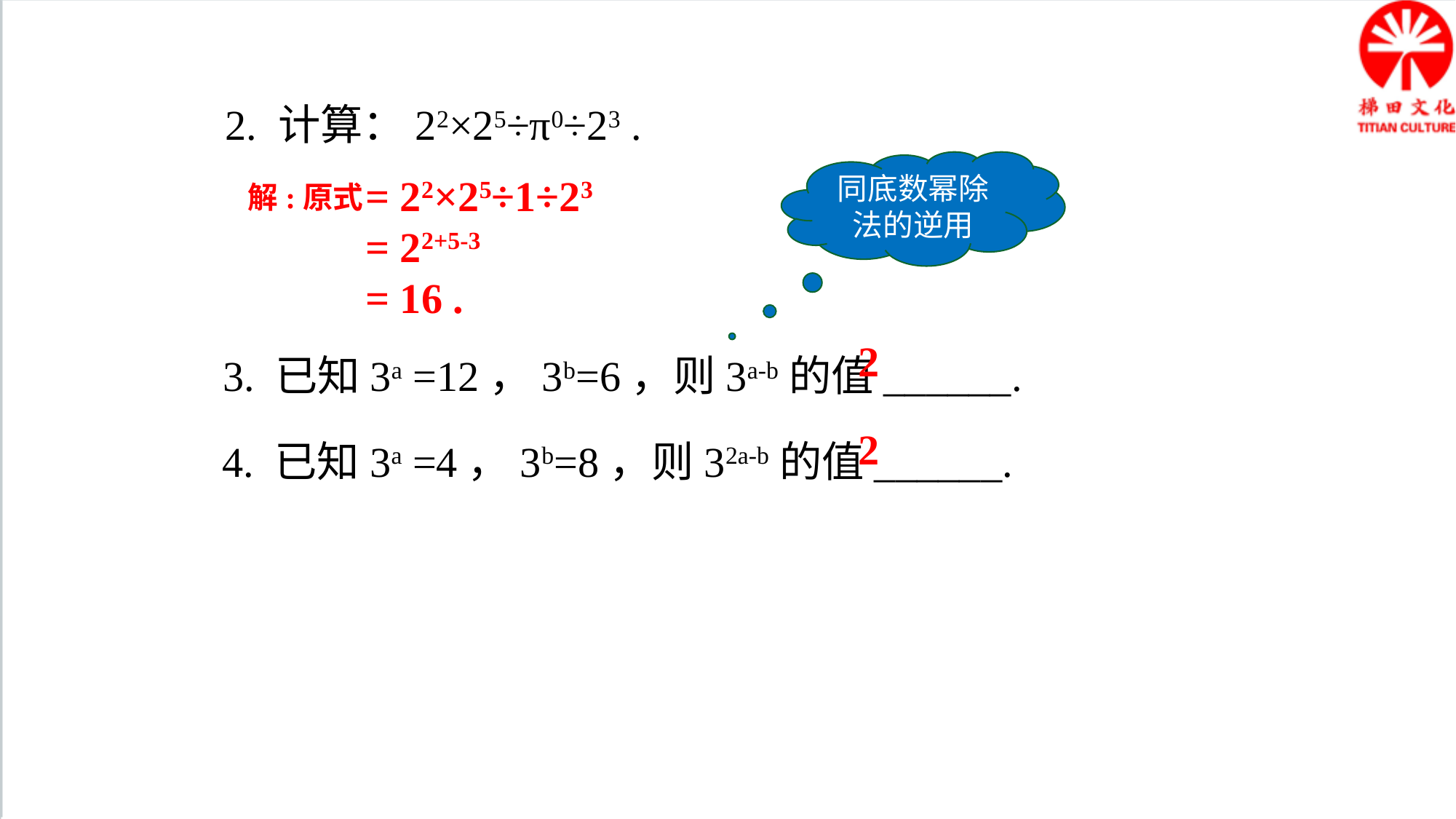

2. 计算：22×25÷π0÷23 .
同底数幂除法的逆用
= 22×25÷1÷23
= 22+5-3
= 16 .
解:原式
3. 已知3a =12，3b=6，则3a-b的值______.
2
4. 已知3a =4，3b=8，则32a-b的值______.
2